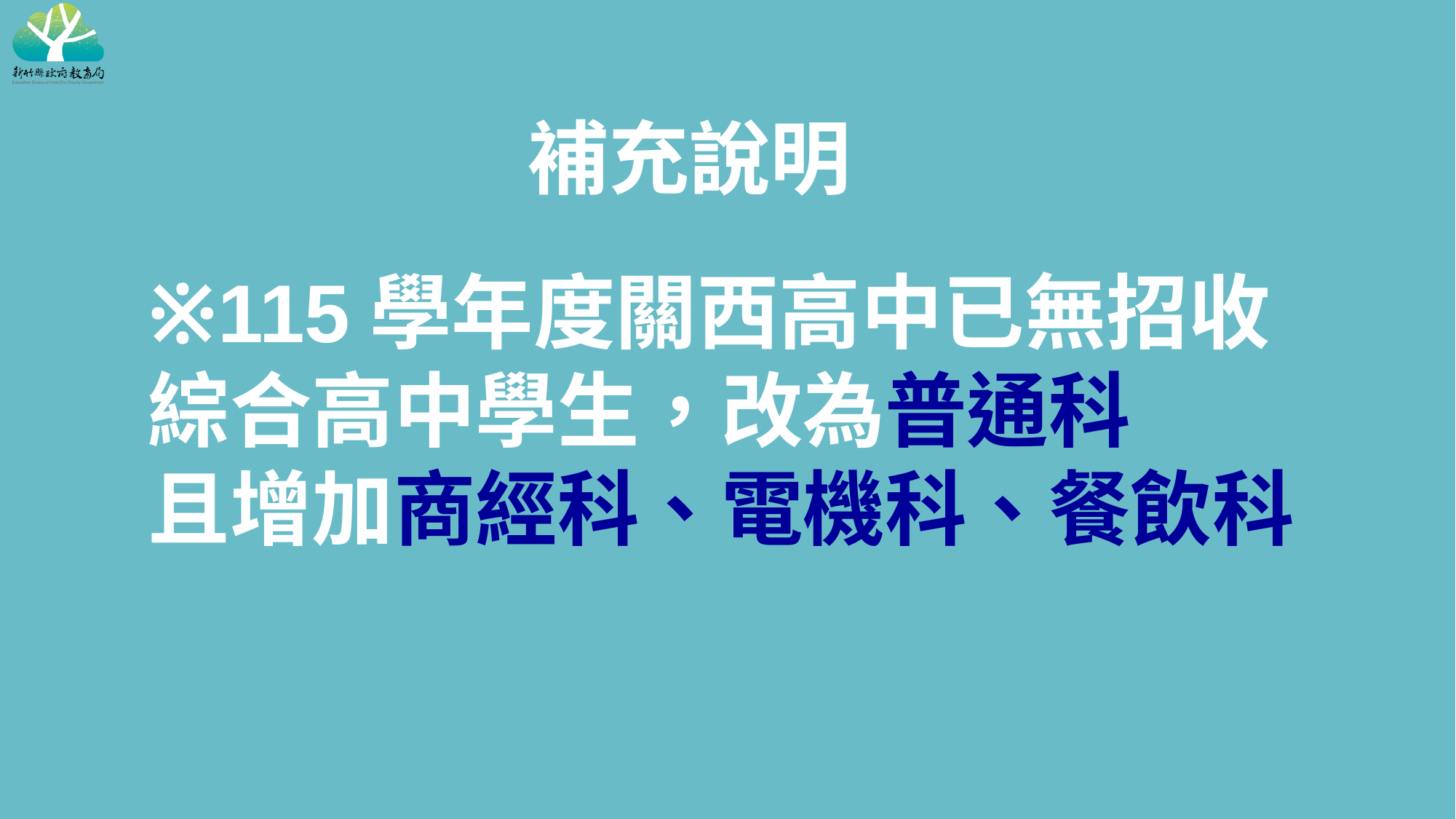

補充說明
※115學年度關西高中已無招收綜合高中學生，改為普通科
且增加商經科、電機科、餐飲科